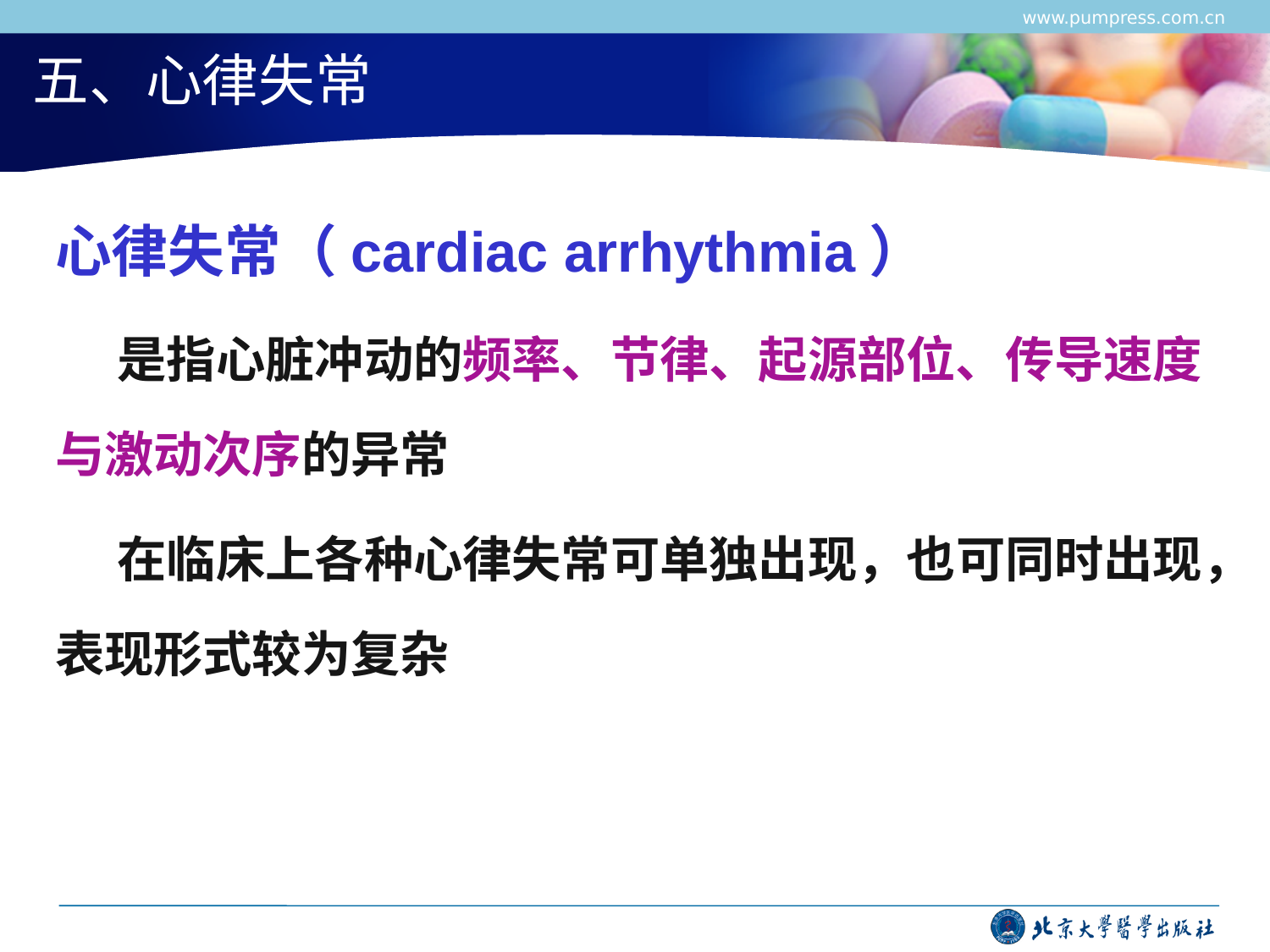

www.pumpress.com.cn
# 五、心律失常
心律失常（cardiac arrhythmia）
是指心脏冲动的频率、节律、起源部位、传导速度与激动次序的异常
在临床上各种心律失常可单独出现，也可同时出现，表现形式较为复杂